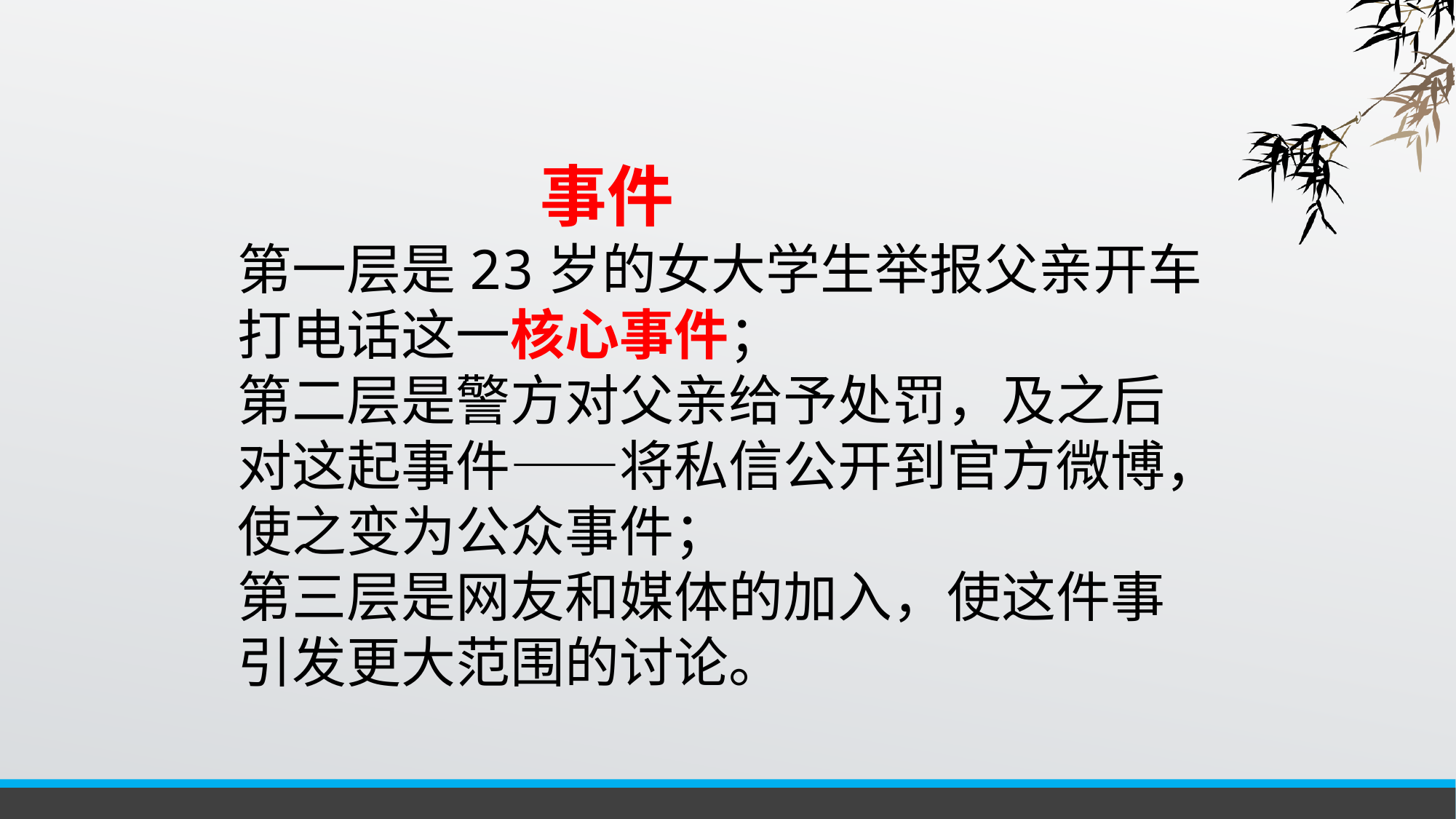

事件
第一层是23岁的女大学生举报父亲开车打电话这一核心事件；
第二层是警方对父亲给予处罚，及之后对这起事件——将私信公开到官方微博，使之变为公众事件；
第三层是网友和媒体的加入，使这件事引发更大范围的讨论。